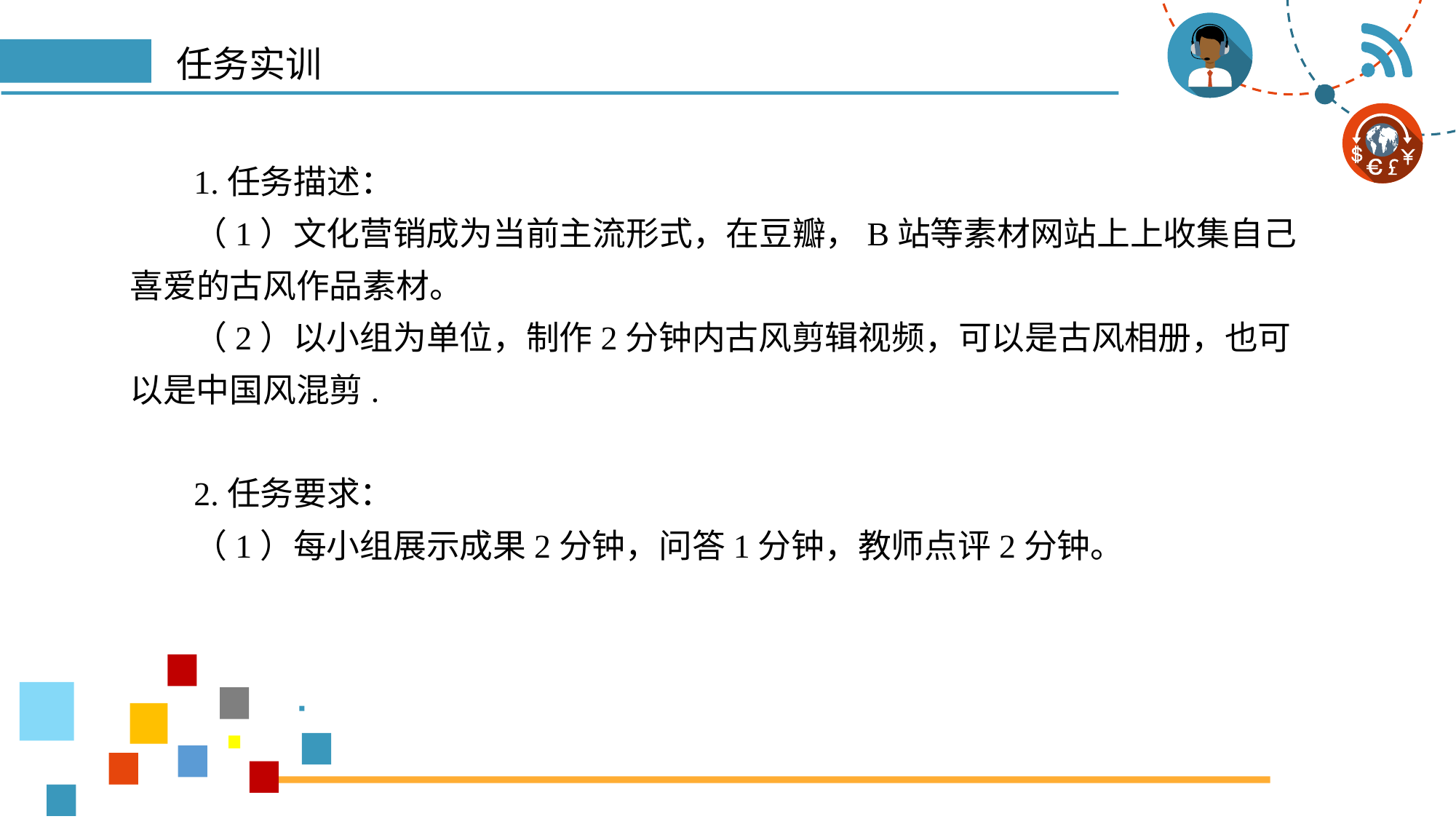

# 任务实训
1.任务描述：
（1）文化营销成为当前主流形式，在豆瓣，B站等素材网站上上收集自己喜爱的古风作品素材。
（2）以小组为单位，制作2分钟内古风剪辑视频，可以是古风相册，也可以是中国风混剪.

2.任务要求：
（1）每小组展示成果2分钟，问答1分钟，教师点评2分钟。